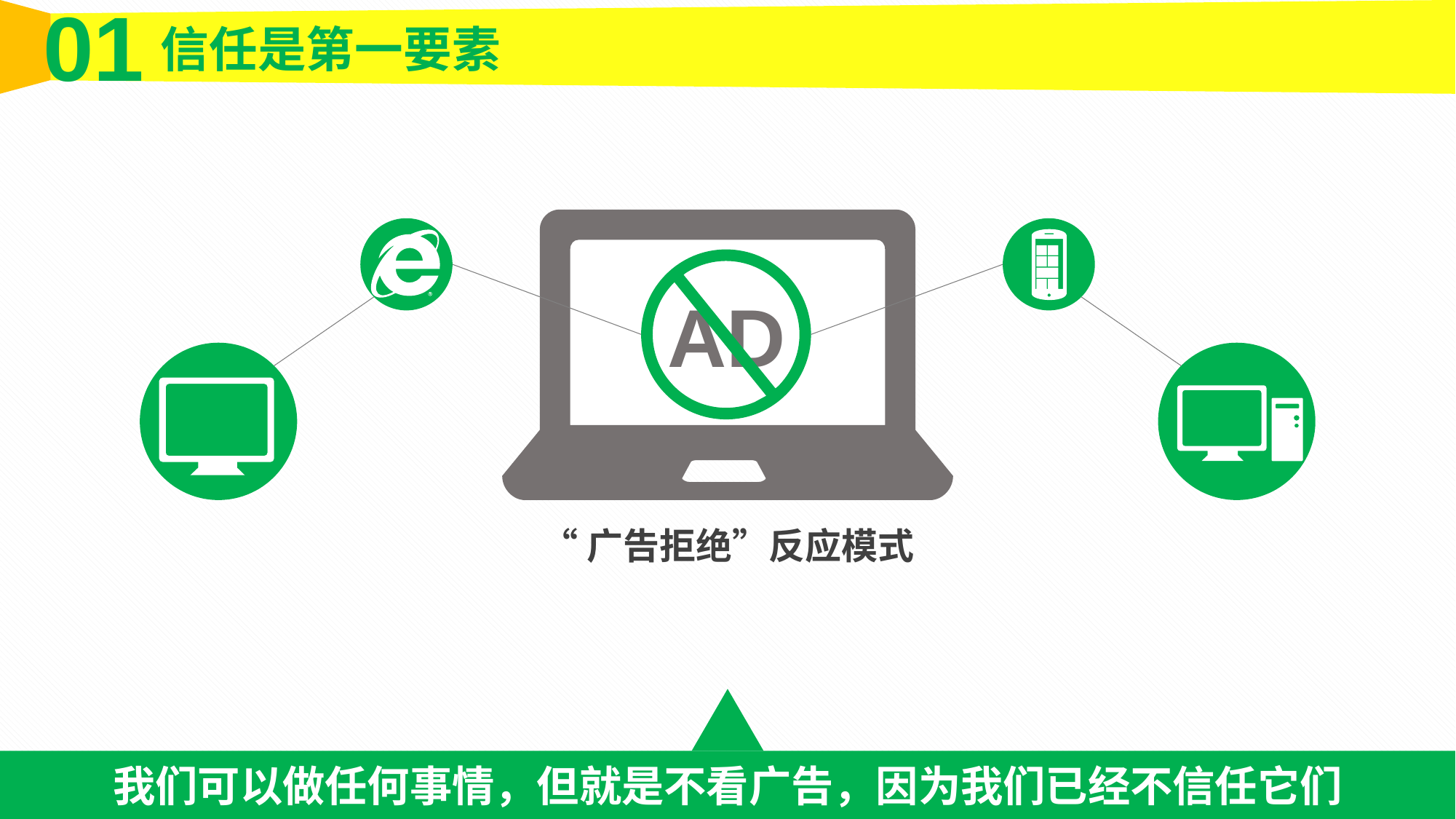

01
信任是第一要素

https://www.ypppt.com/

AD

“广告拒绝”反应模式

我们可以做任何事情，但就是不看广告，因为我们已经不信任它们